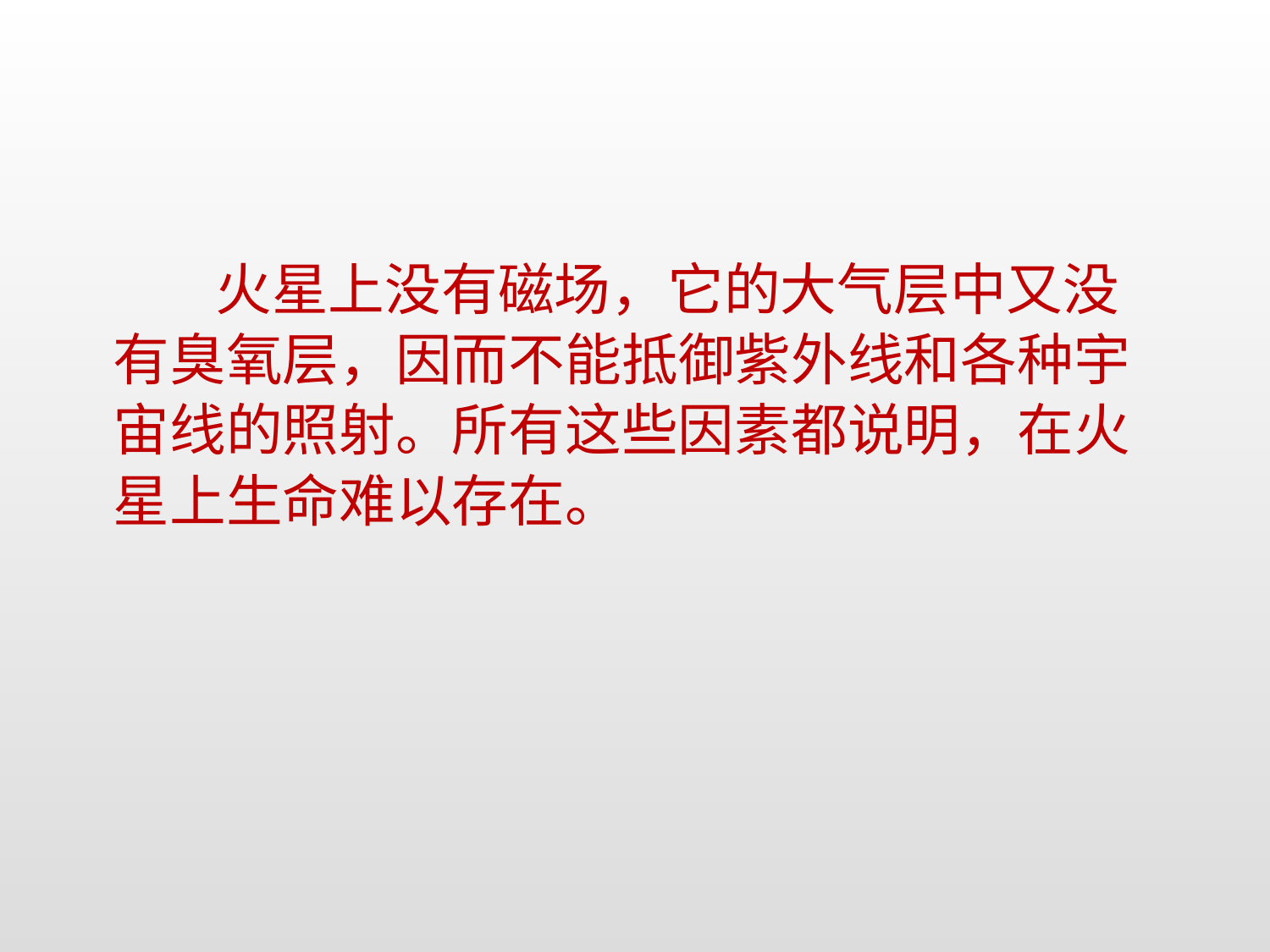

火星上没有磁场，它的大气层中又没有臭氧层，因而不能抵御紫外线和各种宇宙线的照射。所有这些因素都说明，在火星上生命难以存在。